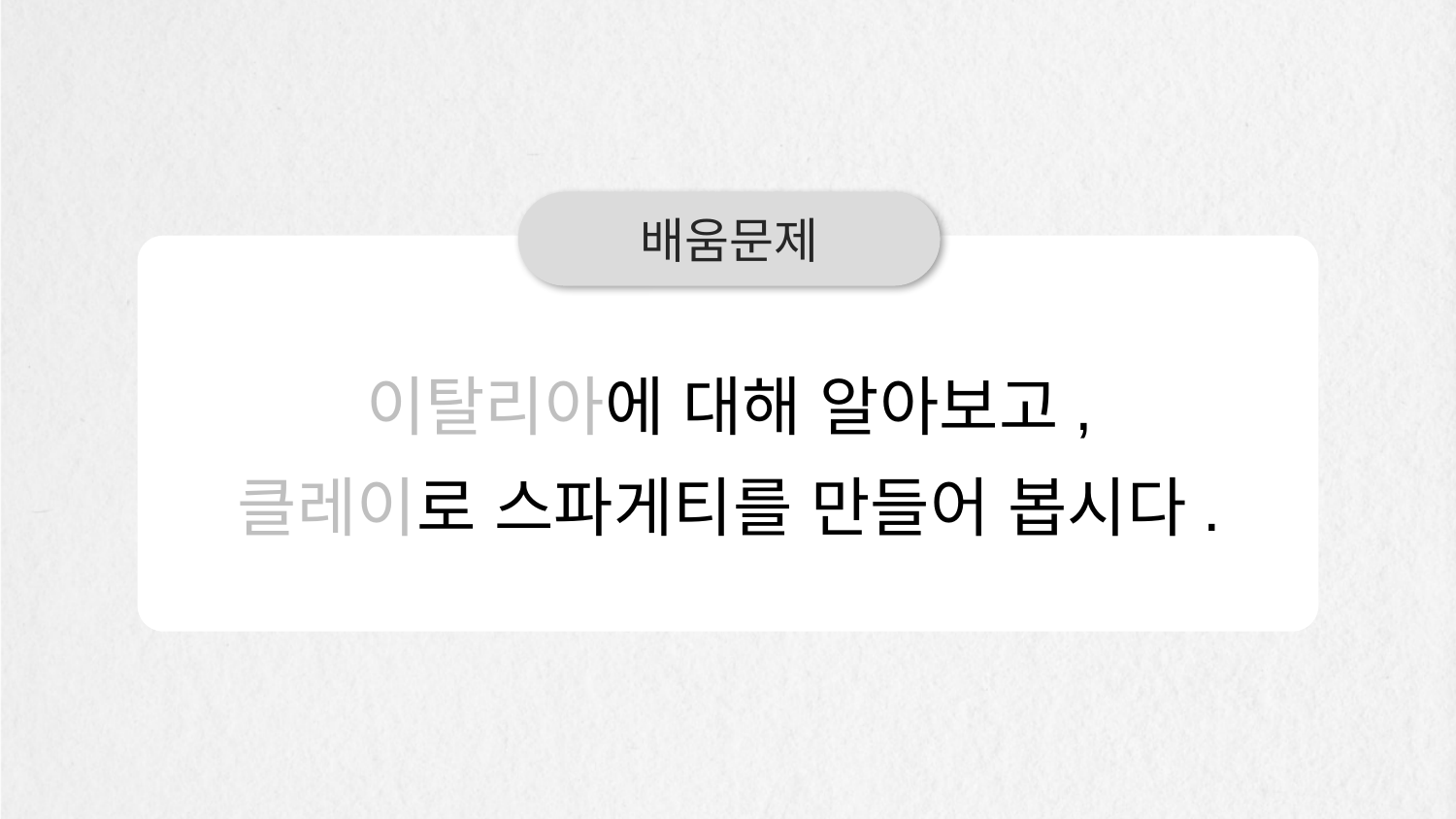

배움문제

이탈리아에 대해 알아보고,
클레이로 스파게티를 만들어 봅시다.